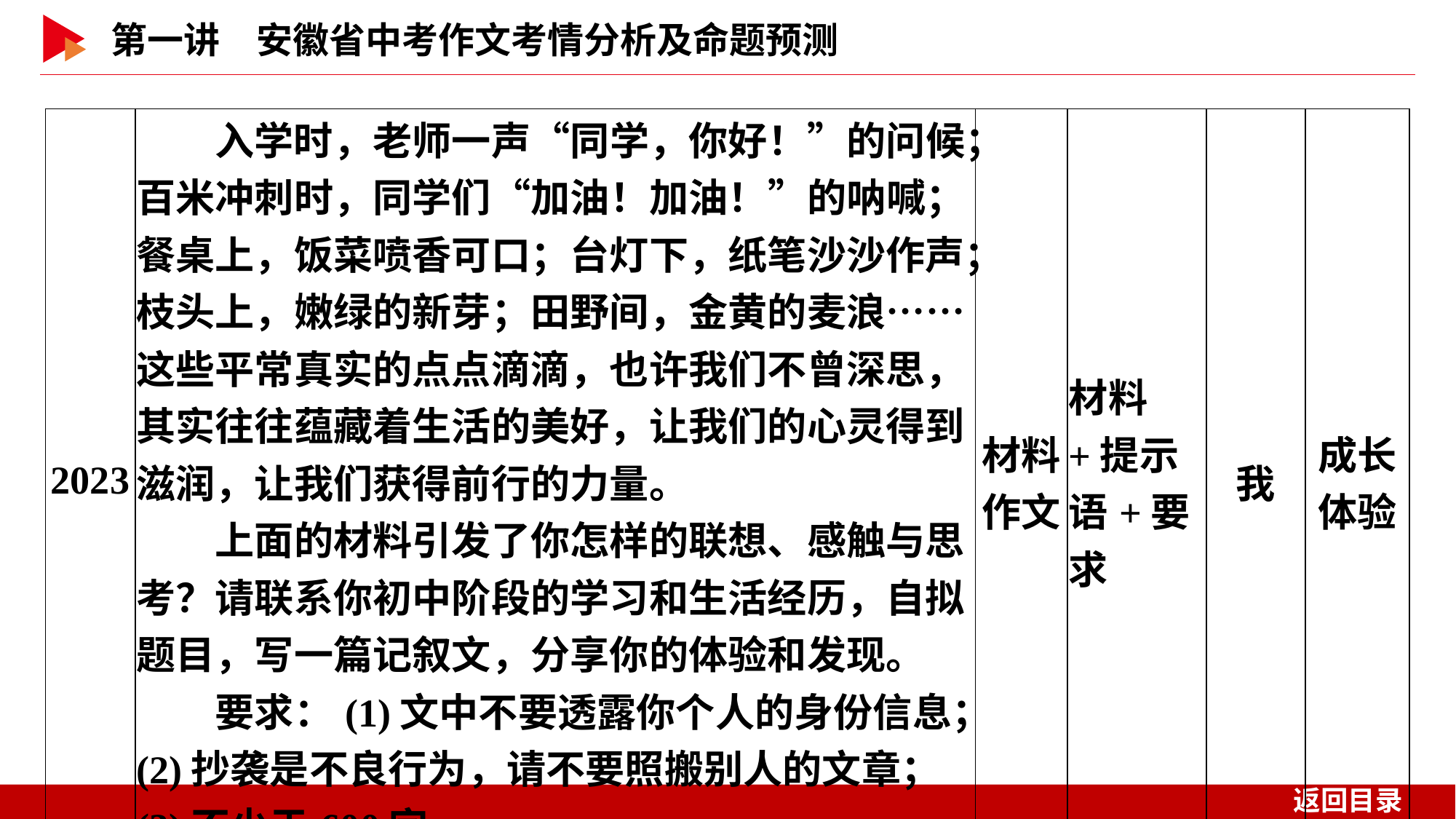

| 2023 | 入学时，老师一声“同学，你好！”的问候；百米冲刺时，同学们“加油！加油！”的呐喊；餐桌上，饭菜喷香可口；台灯下，纸笔沙沙作声；枝头上，嫩绿的新芽；田野间，金黄的麦浪……这些平常真实的点点滴滴，也许我们不曾深思，其实往往蕴藏着生活的美好，让我们的心灵得到滋润，让我们获得前行的力量。 　　上面的材料引发了你怎样的联想、感触与思考？请联系你初中阶段的学习和生活经历，自拟题目，写一篇记叙文，分享你的体验和发现。 　　要求：(1)文中不要透露你个人的身份信息；(2)抄袭是不良行为，请不要照搬别人的文章；(3)不少于600字。 | 材料 作文 | 材料+提示语+要求 | 我 | 成长 体验 |
| --- | --- | --- | --- | --- | --- |